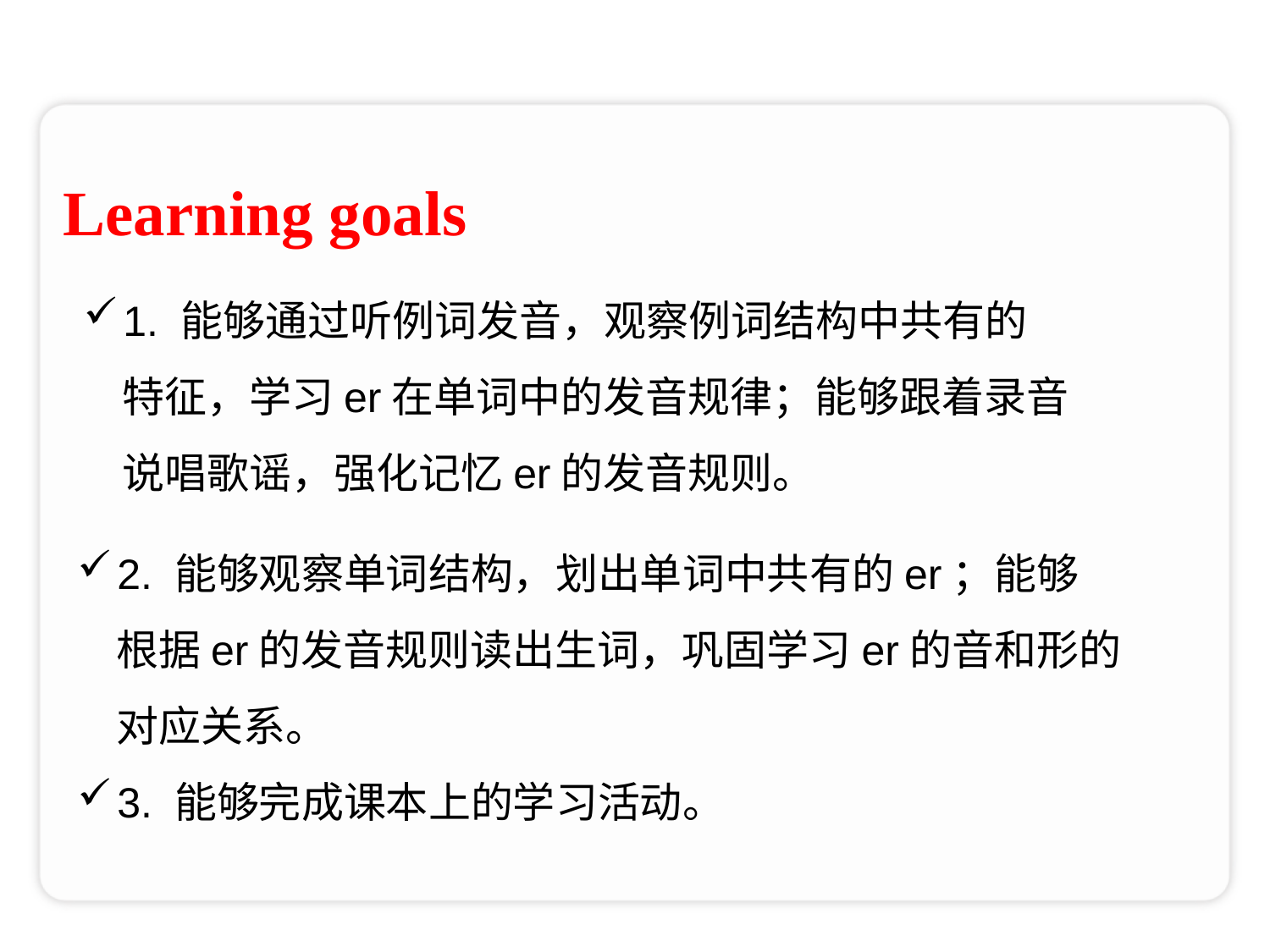

Learning goals
1. 能够通过听例词发音，观察例词结构中共有的
   特征，学习er在单词中的发音规律；能够跟着录音
   说唱歌谣，强化记忆er的发音规则。
2. 能够观察单词结构，划出单词中共有的er；能够
   根据er的发音规则读出生词，巩固学习er的音和形的
   对应关系。
3. 能够完成课本上的学习活动。